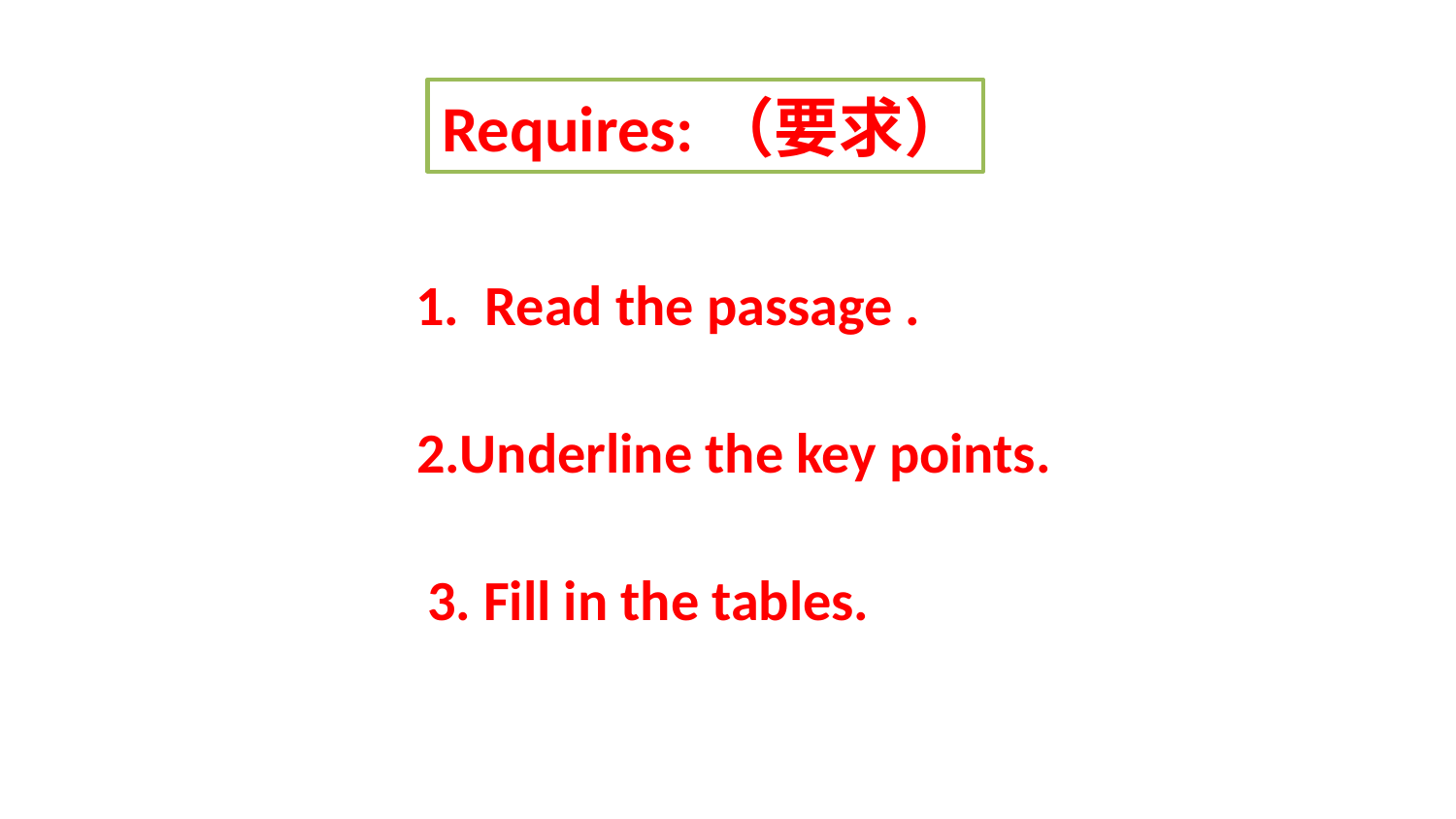

Requires:（要求）
1.  Read the passage .
2.Underline the key points.
3. Fill in the tables.